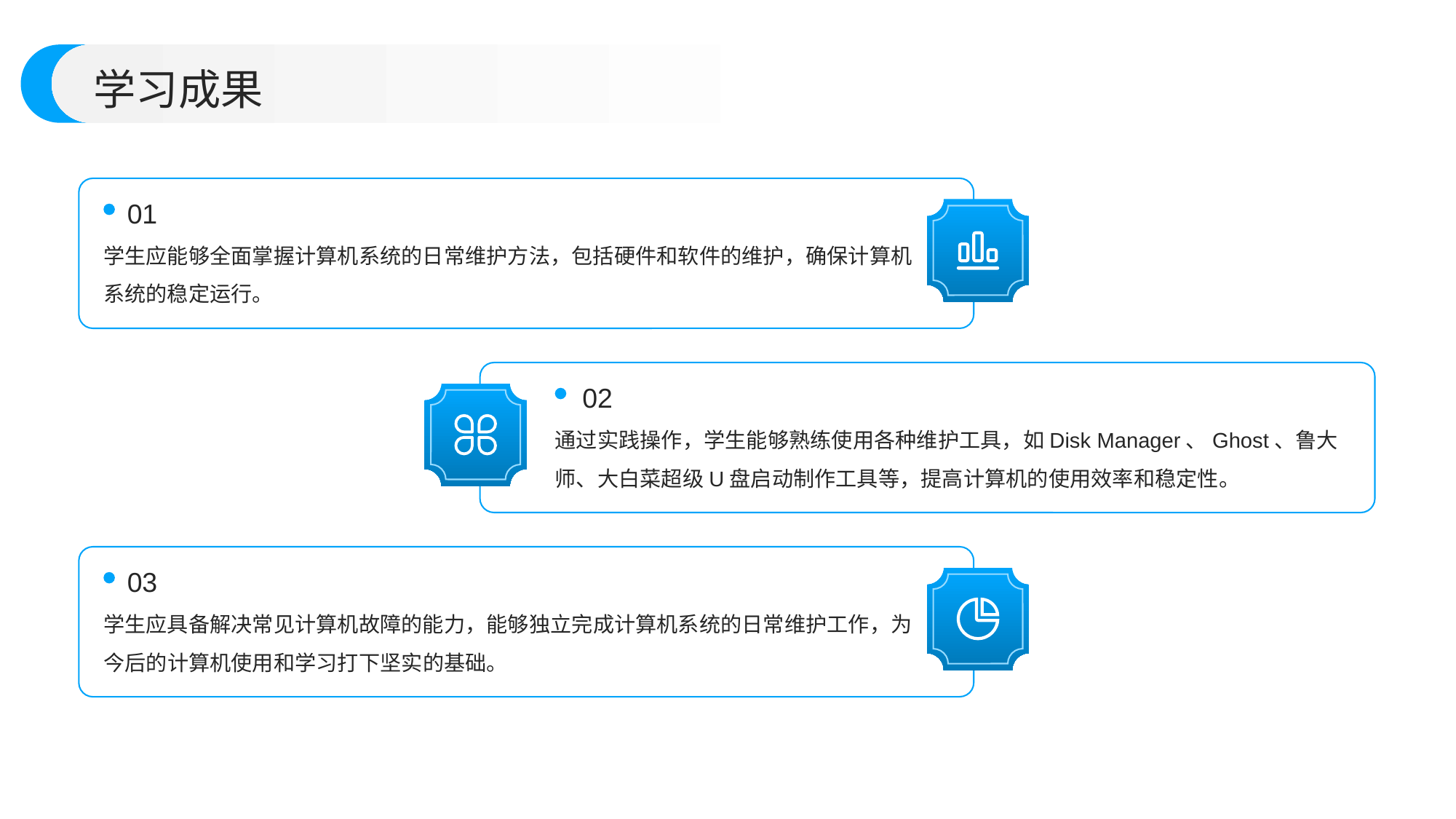

学习成果

01

学生应能够全面掌握计算机系统的日常维护方法，包括硬件和软件的维护，确保计算机系统的稳定运行。

02

通过实践操作，学生能够熟练使用各种维护工具，如Disk Manager、Ghost、鲁大师、大白菜超级U盘启动制作工具等，提高计算机的使用效率和稳定性。

03

学生应具备解决常见计算机故障的能力，能够独立完成计算机系统的日常维护工作，为今后的计算机使用和学习打下坚实的基础。